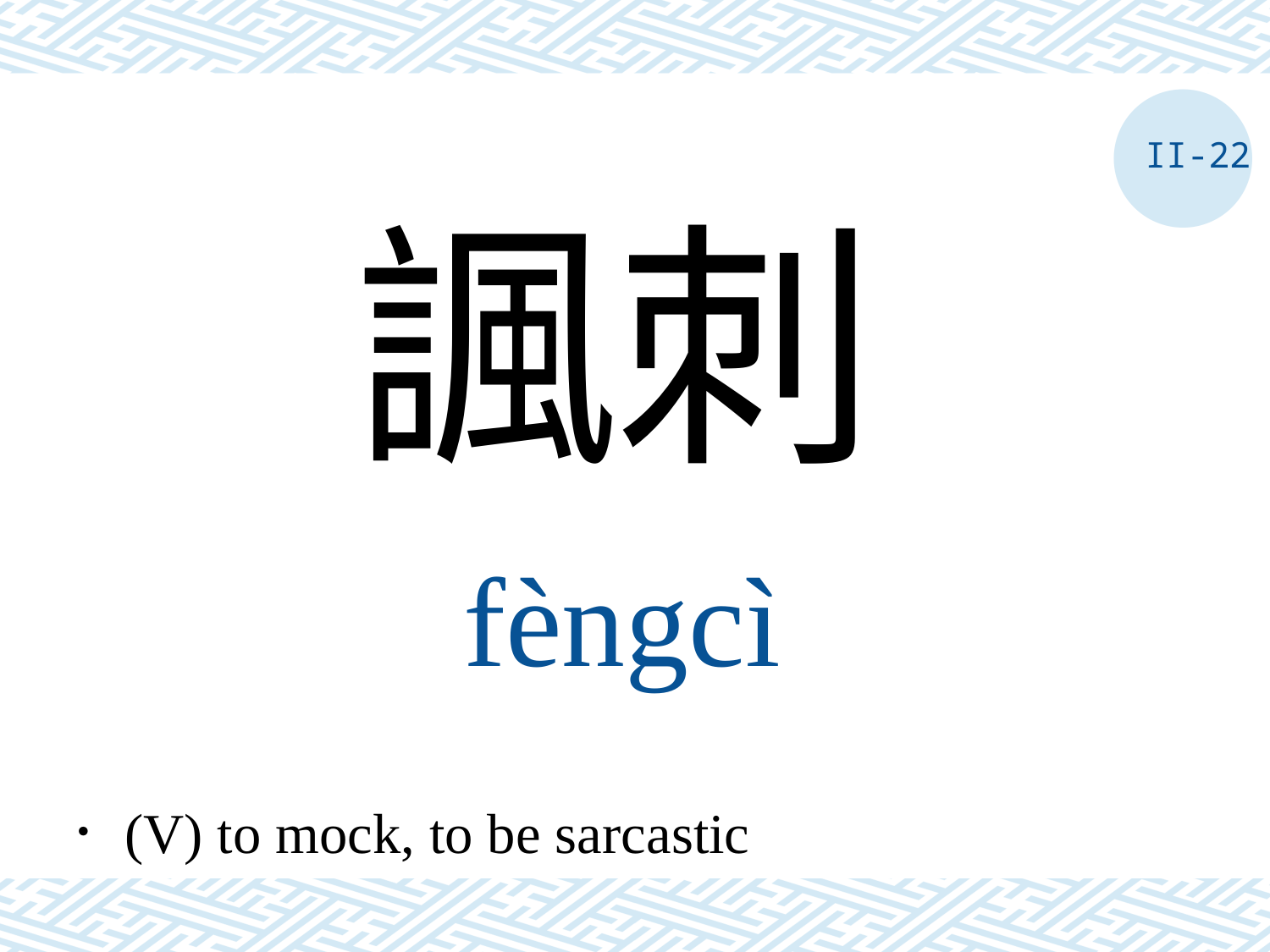

II-22

諷刺
fèngcì
．(V) to mock, to be sarcastic